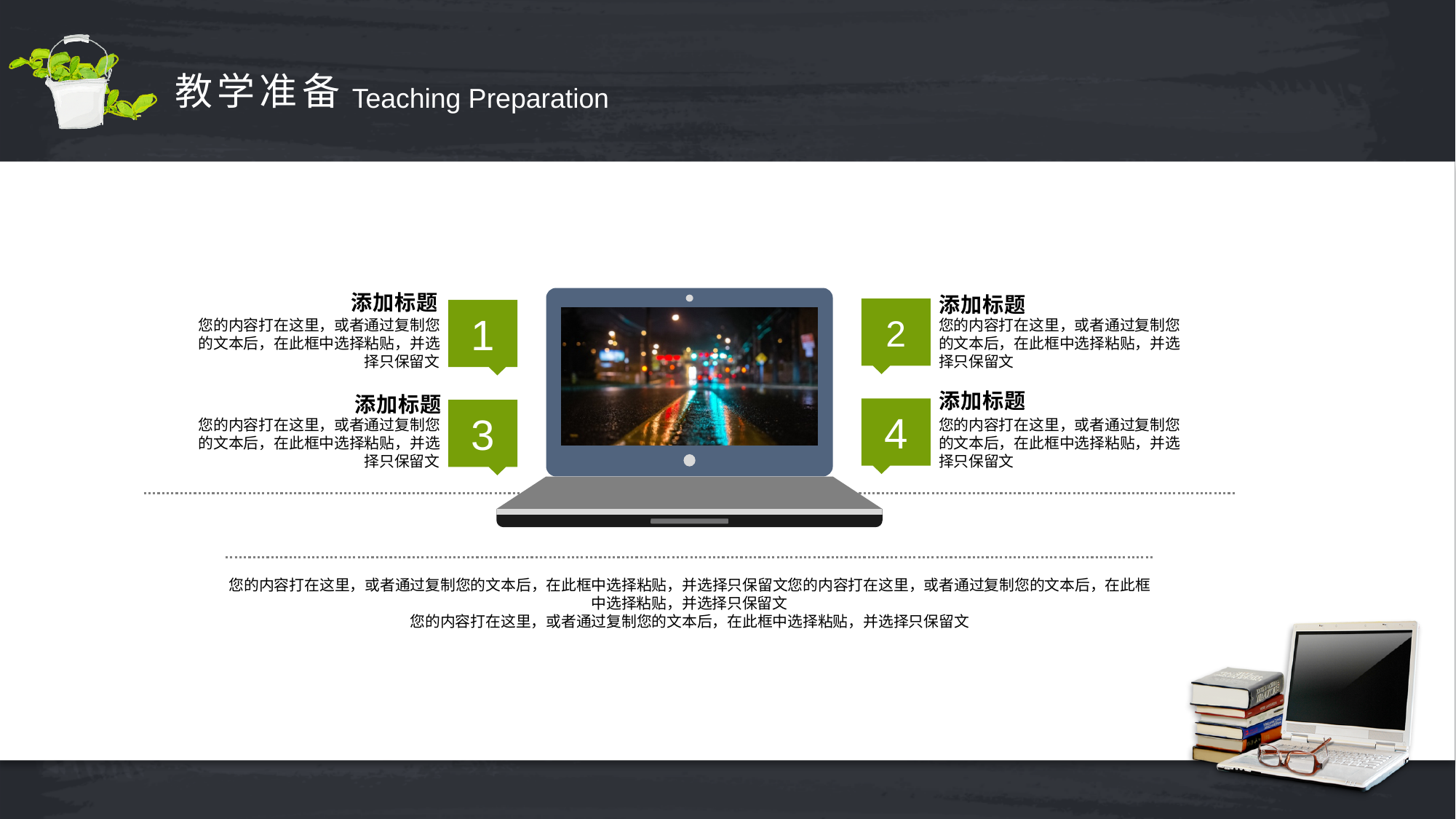

教学准备
Teaching Preparation

添加标题
您的内容打在这里，或者通过复制您的文本后，在此框中选择粘贴，并选择只保留文
添加标题
您的内容打在这里，或者通过复制您的文本后，在此框中选择粘贴，并选择只保留文
2
1
添加标题
您的内容打在这里，或者通过复制您的文本后，在此框中选择粘贴，并选择只保留文
添加标题
您的内容打在这里，或者通过复制您的文本后，在此框中选择粘贴，并选择只保留文
4
3
您的内容打在这里，或者通过复制您的文本后，在此框中选择粘贴，并选择只保留文您的内容打在这里，或者通过复制您的文本后，在此框中选择粘贴，并选择只保留文
您的内容打在这里，或者通过复制您的文本后，在此框中选择粘贴，并选择只保留文